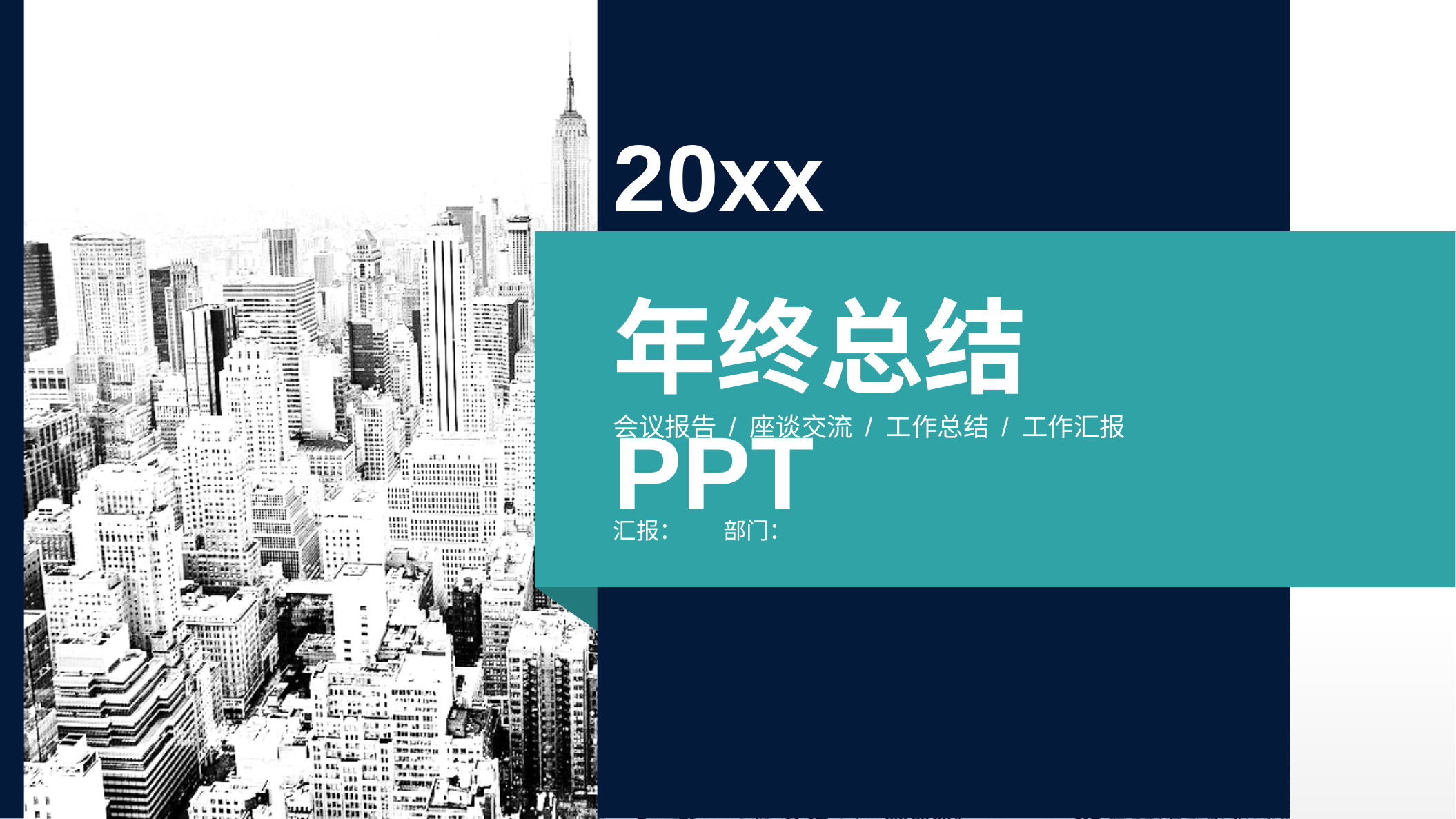

20xx

年终总结PPT
会议报告 / 座谈交流 / 工作总结 / 工作汇报
汇报：        部门：